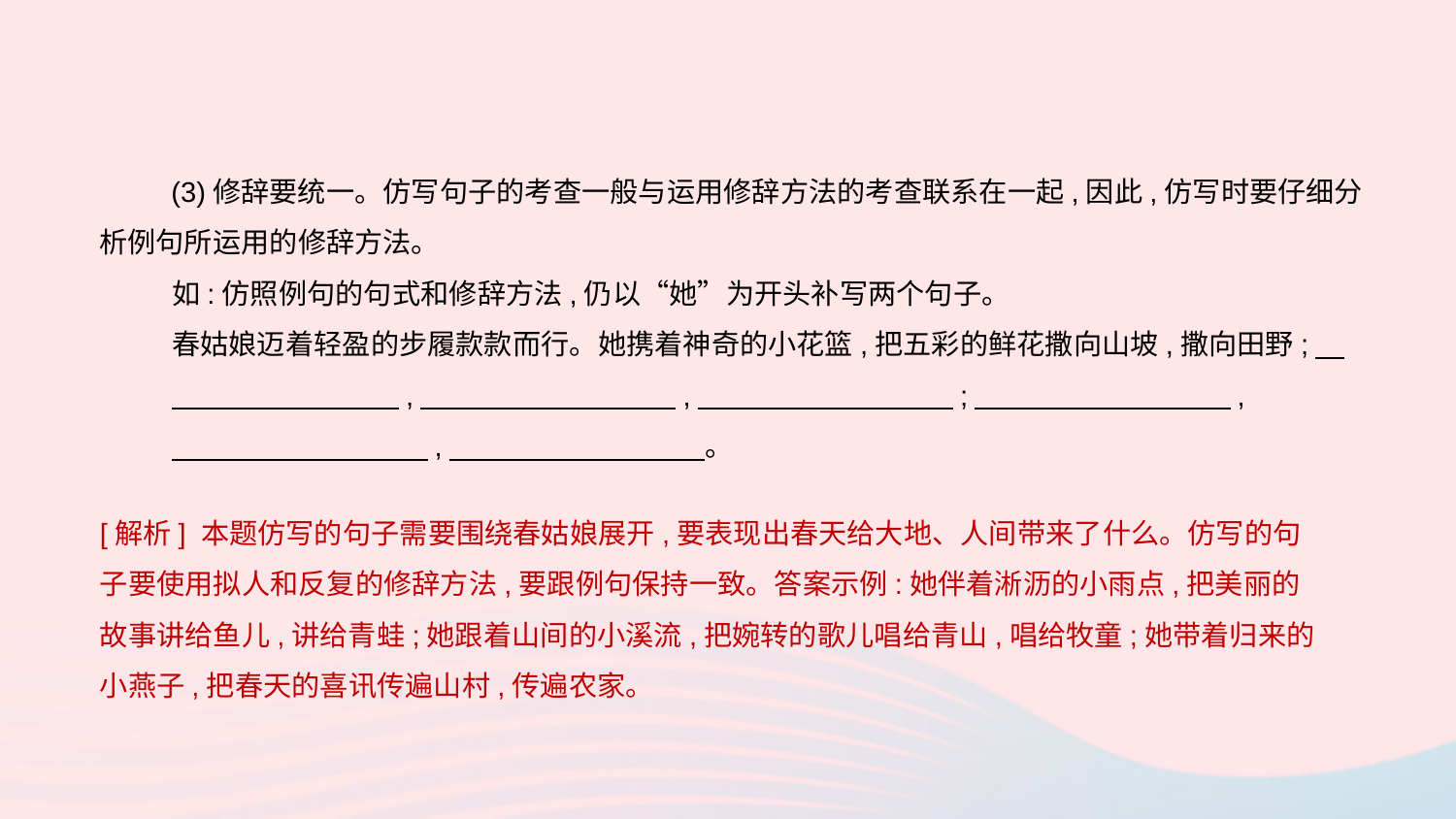

(3)修辞要统一。仿写句子的考查一般与运用修辞方法的考查联系在一起,因此,仿写时要仔细分析例句所运用的修辞方法。
如:仿照例句的句式和修辞方法,仍以“她”为开头补写两个句子。
春姑娘迈着轻盈的步履款款而行。她携着神奇的小花篮,把五彩的鲜花撒向山坡,撒向田野;
　　　　　　　　,　　　　　　　　　,　　　　　　　　　;　　　　　　　　　,
　　　　　　　　　,　　　　　　　　　。
[解析] 本题仿写的句子需要围绕春姑娘展开,要表现出春天给大地、人间带来了什么。仿写的句子要使用拟人和反复的修辞方法,要跟例句保持一致。答案示例:她伴着淅沥的小雨点,把美丽的故事讲给鱼儿,讲给青蛙;她跟着山间的小溪流,把婉转的歌儿唱给青山,唱给牧童;她带着归来的小燕子,把春天的喜讯传遍山村,传遍农家。